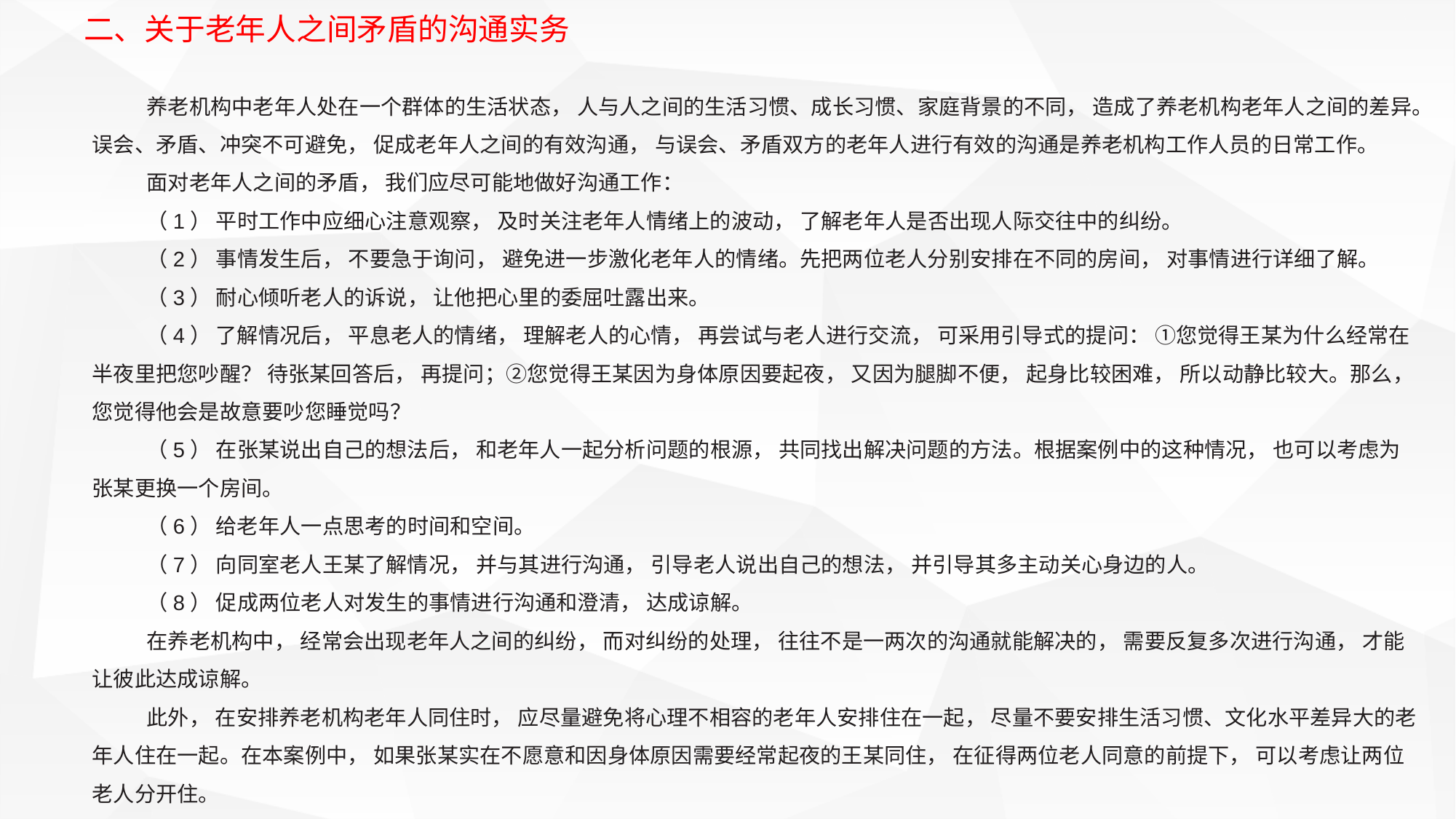

二、关于老年人之间矛盾的沟通实务
养老机构中老年人处在一个群体的生活状态， 人与人之间的生活习惯、成长习惯、家庭背景的不同， 造成了养老机构老年人之间的差异。误会、矛盾、冲突不可避免， 促成老年人之间的有效沟通， 与误会、矛盾双方的老年人进行有效的沟通是养老机构工作人员的日常工作。
面对老年人之间的矛盾， 我们应尽可能地做好沟通工作：
（1） 平时工作中应细心注意观察， 及时关注老年人情绪上的波动， 了解老年人是否出现人际交往中的纠纷。
（2） 事情发生后， 不要急于询问， 避免进一步激化老年人的情绪。先把两位老人分别安排在不同的房间， 对事情进行详细了解。
（3） 耐心倾听老人的诉说， 让他把心里的委屈吐露出来。
（4） 了解情况后， 平息老人的情绪， 理解老人的心情， 再尝试与老人进行交流， 可采用引导式的提问： ①您觉得王某为什么经常在半夜里把您吵醒？ 待张某回答后， 再提问；②您觉得王某因为身体原因要起夜， 又因为腿脚不便， 起身比较困难， 所以动静比较大。那么， 您觉得他会是故意要吵您睡觉吗？
（5） 在张某说出自己的想法后， 和老年人一起分析问题的根源， 共同找出解决问题的方法。根据案例中的这种情况， 也可以考虑为张某更换一个房间。
（6） 给老年人一点思考的时间和空间。
（7） 向同室老人王某了解情况， 并与其进行沟通， 引导老人说出自己的想法， 并引导其多主动关心身边的人。
（8） 促成两位老人对发生的事情进行沟通和澄清， 达成谅解。
在养老机构中， 经常会出现老年人之间的纠纷， 而对纠纷的处理， 往往不是一两次的沟通就能解决的， 需要反复多次进行沟通， 才能让彼此达成谅解。
此外， 在安排养老机构老年人同住时， 应尽量避免将心理不相容的老年人安排住在一起， 尽量不要安排生活习惯、文化水平差异大的老年人住在一起。在本案例中， 如果张某实在不愿意和因身体原因需要经常起夜的王某同住， 在征得两位老人同意的前提下， 可以考虑让两位老人分开住。